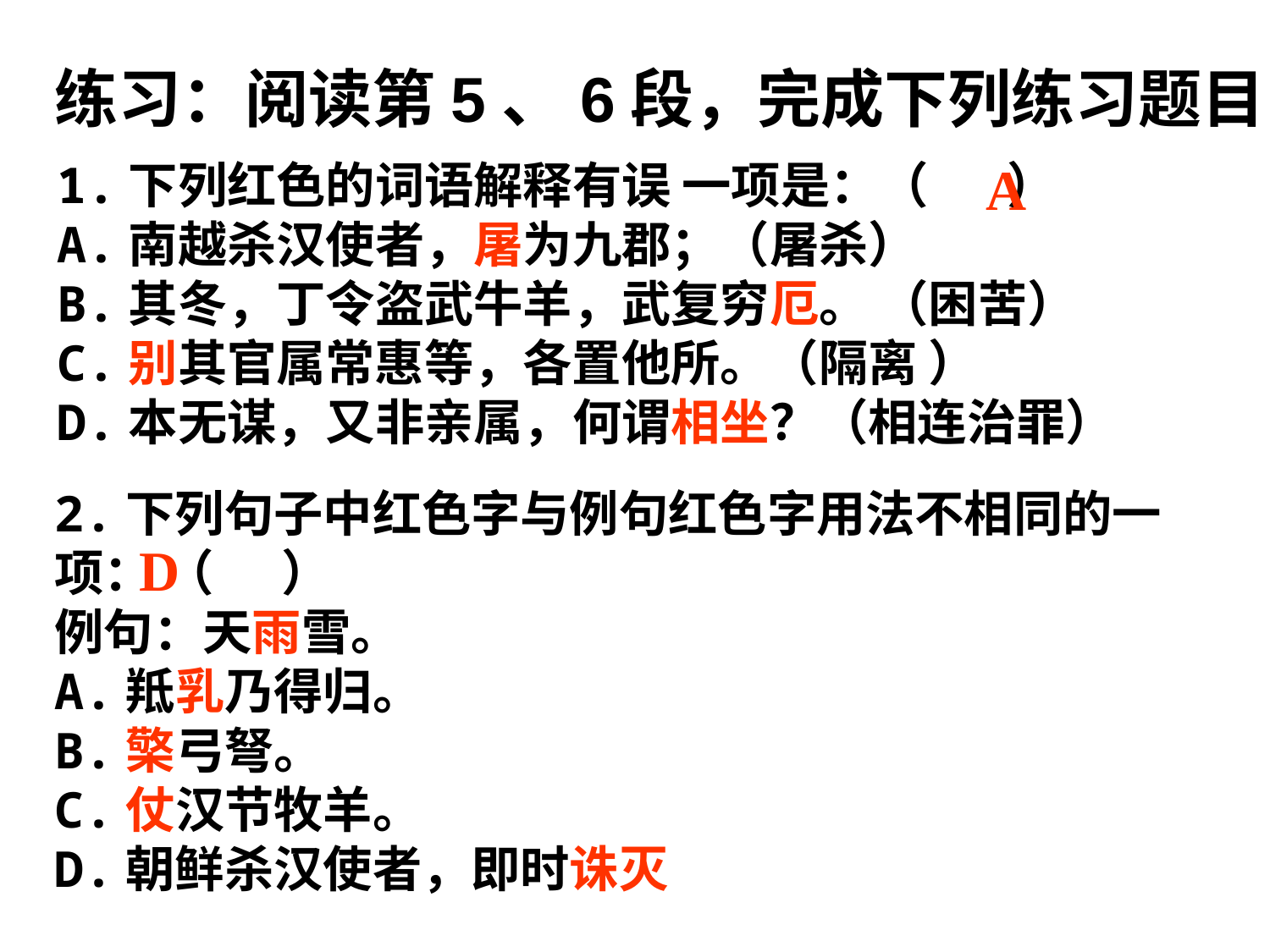

练习：阅读第5、6段，完成下列练习题目：
1.下列红色的词语解释有误 一项是：（       ）
A.南越杀汉使者，屠为九郡；（屠杀）
B.其冬，丁令盗武牛羊，武复穷厄。 （困苦）
C.别其官属常惠等，各置他所。（隔离 ）
D.本无谋，又非亲属，何谓相坐？（相连治罪）
A
2.下列句子中红色字与例句红色字用法不相同的一项： （      ）
例句：天雨雪。
A.羝乳乃得归。
B.檠弓弩。
C.仗汉节牧羊。
D.朝鲜杀汉使者，即时诛灭

D